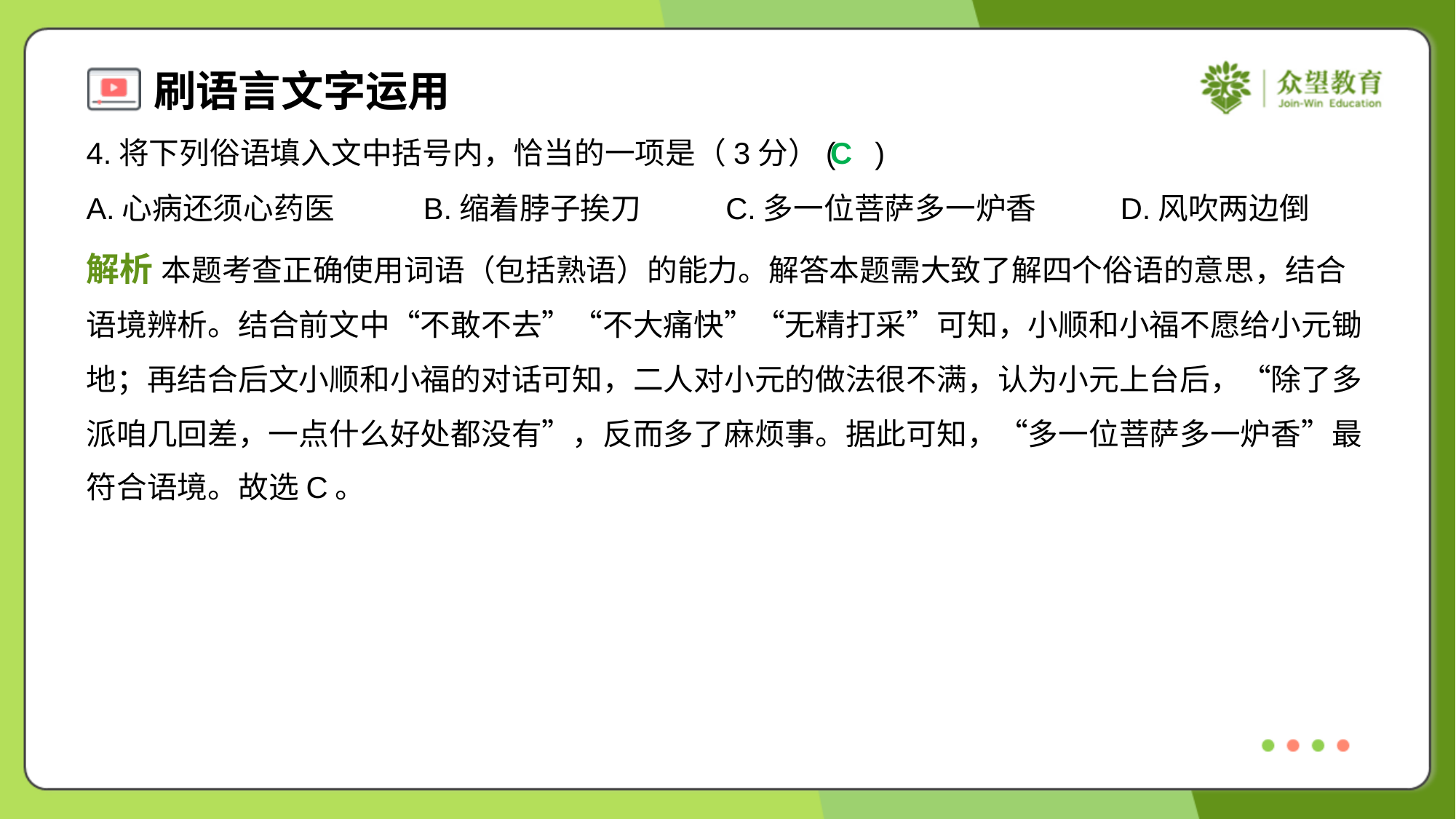

4.将下列俗语填入文中括号内，恰当的一项是（3分）(     )
C
A.心病还须心药医	B.缩着脖子挨刀	C.多一位菩萨多一炉香	D.风吹两边倒
解析 本题考查正确使用词语（包括熟语）的能力。解答本题需大致了解四个俗语的意思，结合
语境辨析。结合前文中“不敢不去”“不大痛快”“无精打采”可知，小顺和小福不愿给小元锄
地；再结合后文小顺和小福的对话可知，二人对小元的做法很不满，认为小元上台后，“除了多
派咱几回差，一点什么好处都没有”，反而多了麻烦事。据此可知，“多一位菩萨多一炉香”最
符合语境。故选C。